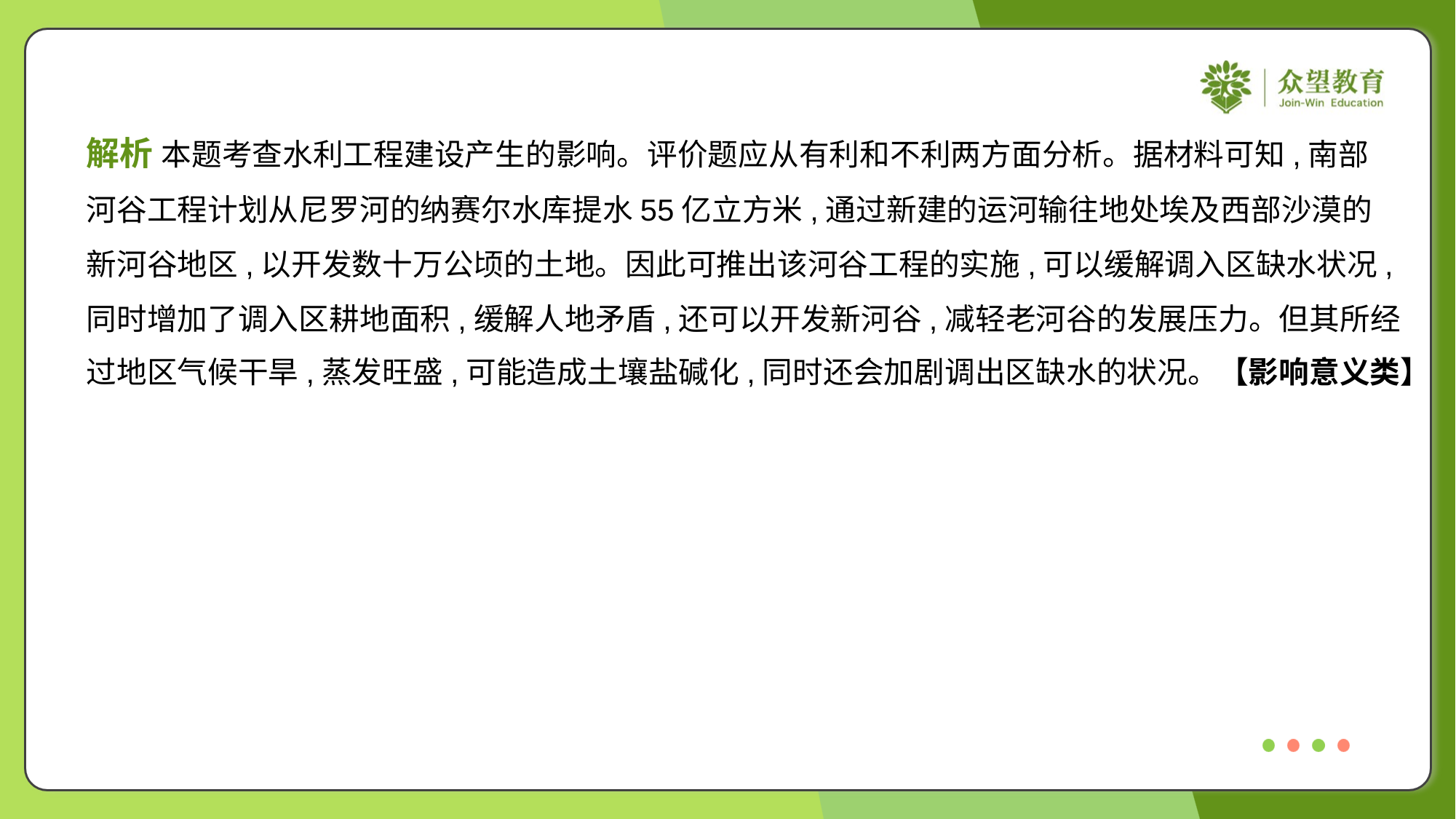

解析 本题考查水利工程建设产生的影响。评价题应从有利和不利两方面分析。据材料可知,南部
河谷工程计划从尼罗河的纳赛尔水库提水55亿立方米,通过新建的运河输往地处埃及西部沙漠的
新河谷地区,以开发数十万公顷的土地。因此可推出该河谷工程的实施,可以缓解调入区缺水状况,
同时增加了调入区耕地面积,缓解人地矛盾,还可以开发新河谷,减轻老河谷的发展压力。但其所经
过地区气候干旱,蒸发旺盛,可能造成土壤盐碱化,同时还会加剧调出区缺水的状况。【影响意义类】